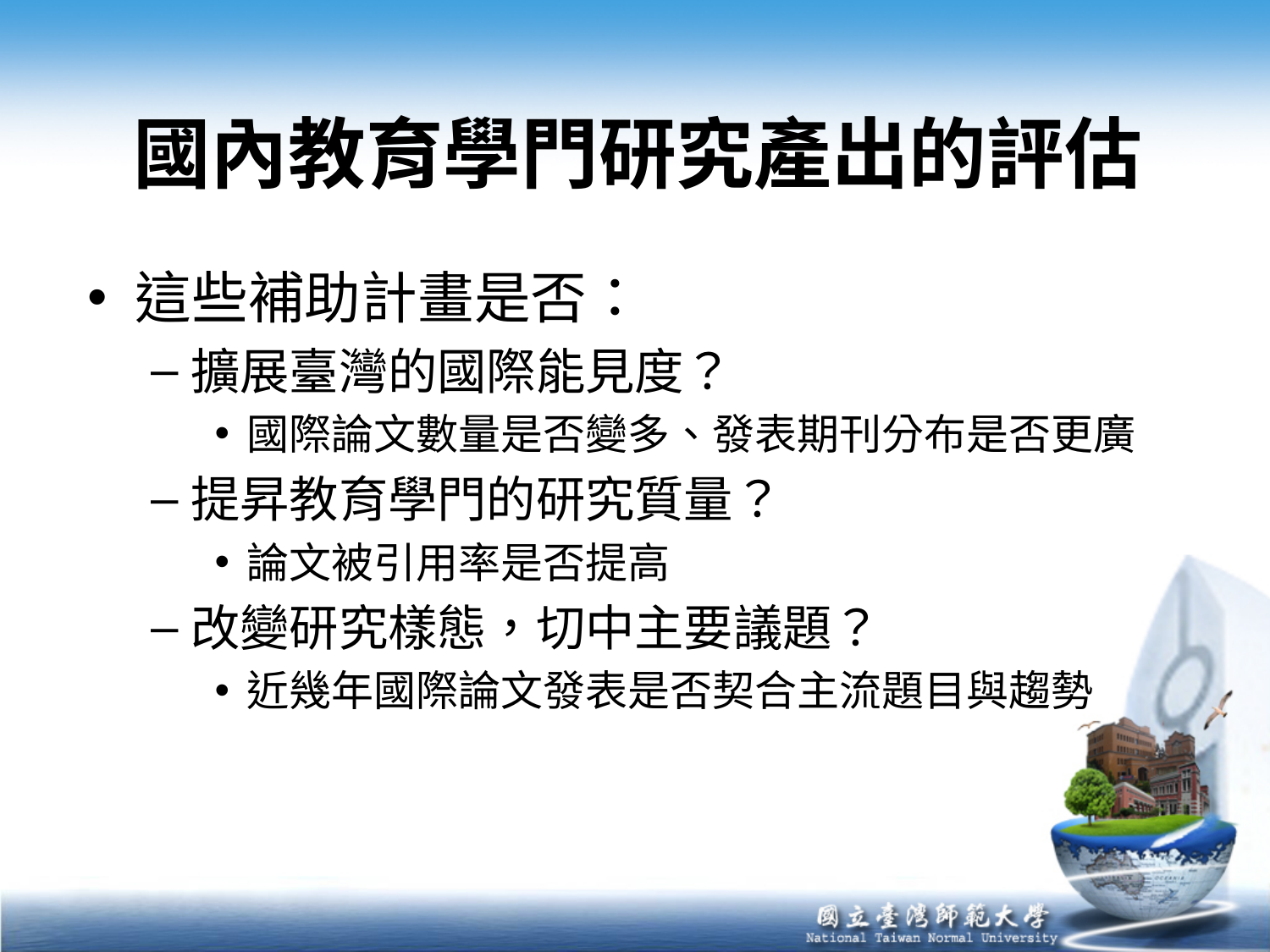

# 國內教育學門研究產出的評估
這些補助計畫是否：
擴展臺灣的國際能見度？
國際論文數量是否變多、發表期刊分布是否更廣
提昇教育學門的研究質量？
論文被引用率是否提高
改變研究樣態，切中主要議題？
近幾年國際論文發表是否契合主流題目與趨勢